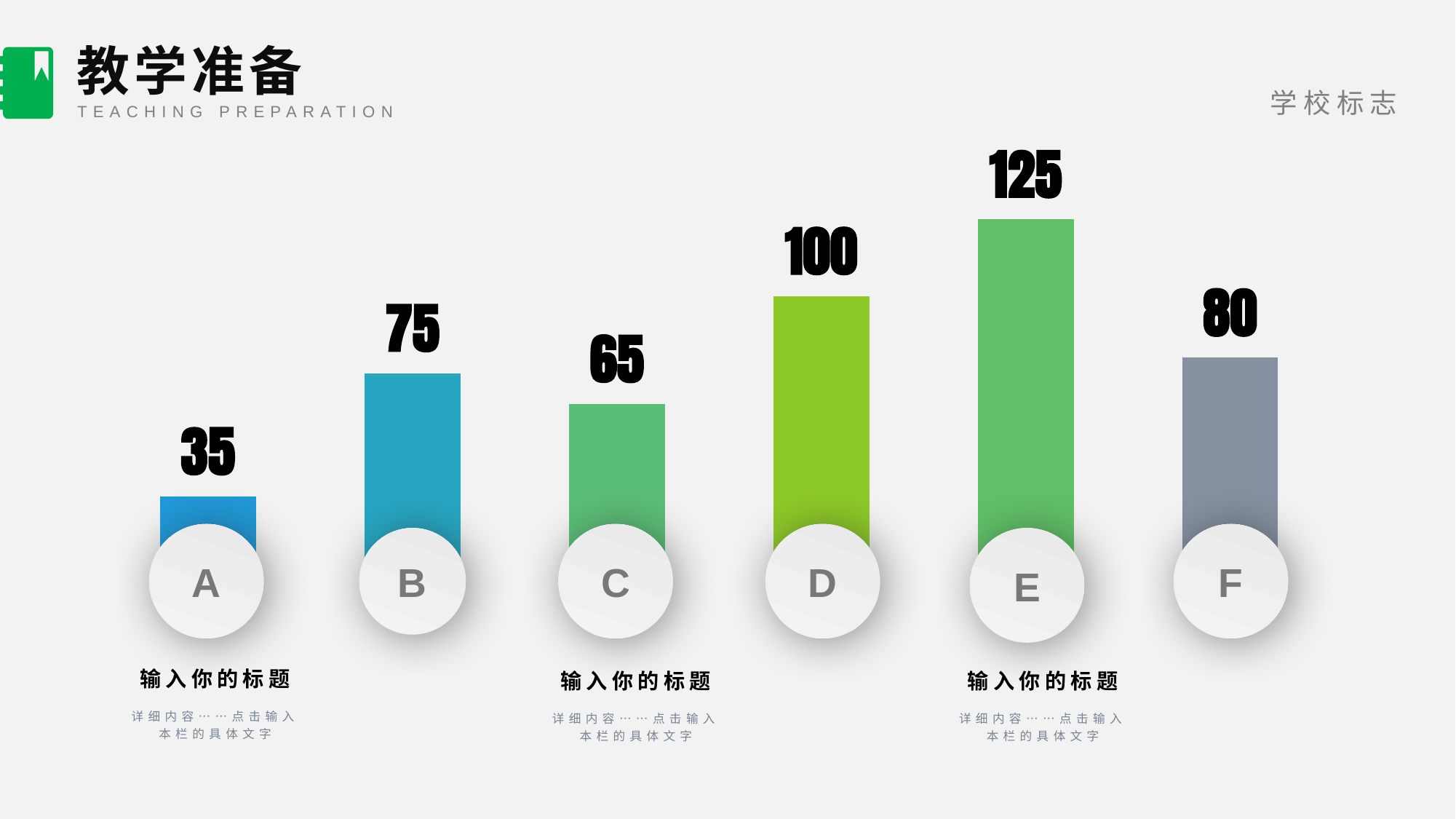

教学准备
TEACHING PREPARATION

### Chart

| Category | Columna1 |
|---|---|
| a | 35.0 |
| b | 75.0 |
| c | 65.0 |
| d | 100.0 |
| e | 125.0 |
| f | 80.0 |
A
C
D
F
E
B
输入你的标题
详细内容……点击输入本栏的具体文字
输入你的标题
详细内容……点击输入本栏的具体文字
输入你的标题
详细内容……点击输入本栏的具体文字